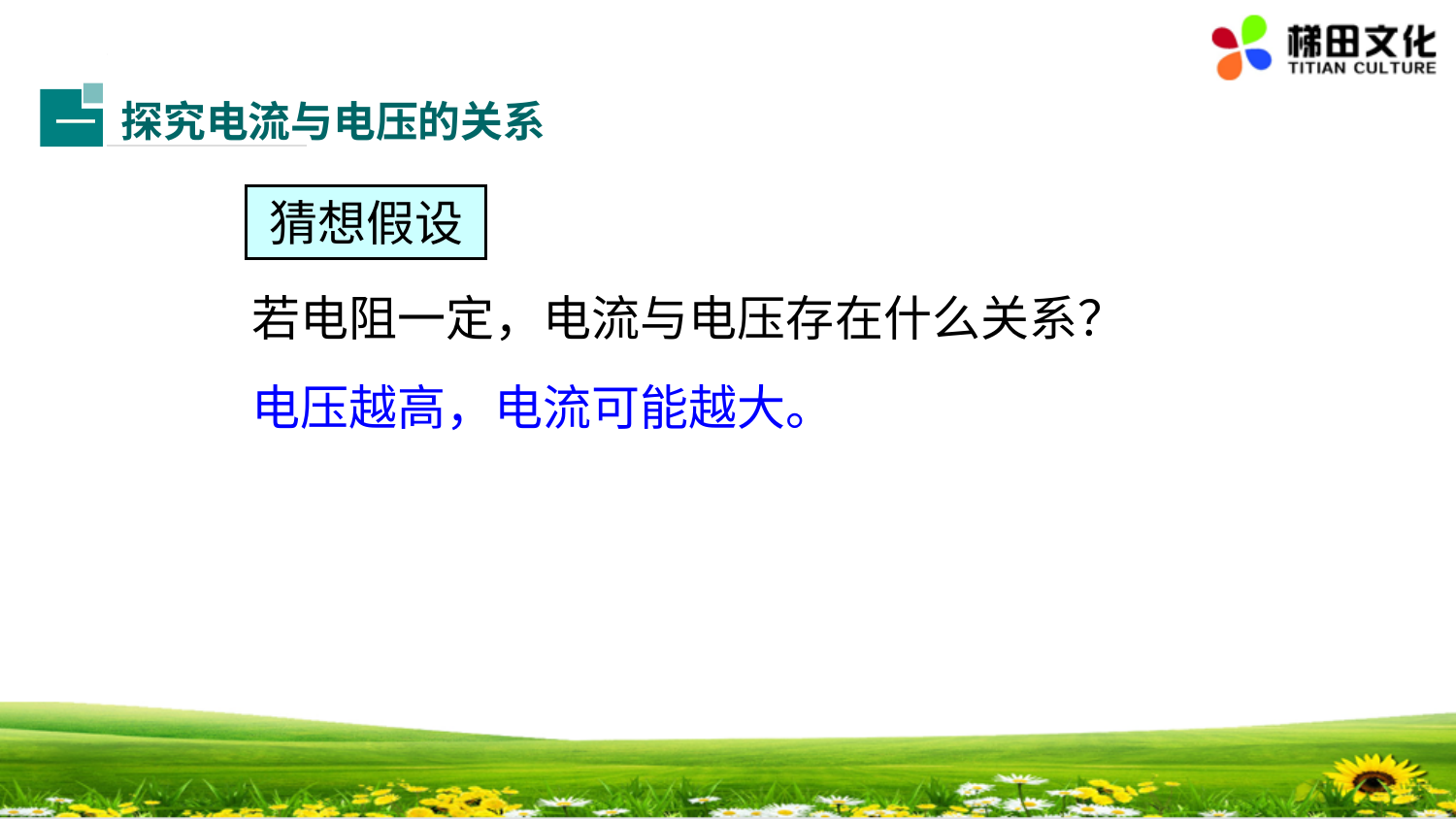

探究电流与电压的关系
一

猜想假设
若电阻一定，电流与电压存在什么关系？
电压越高，电流可能越大。